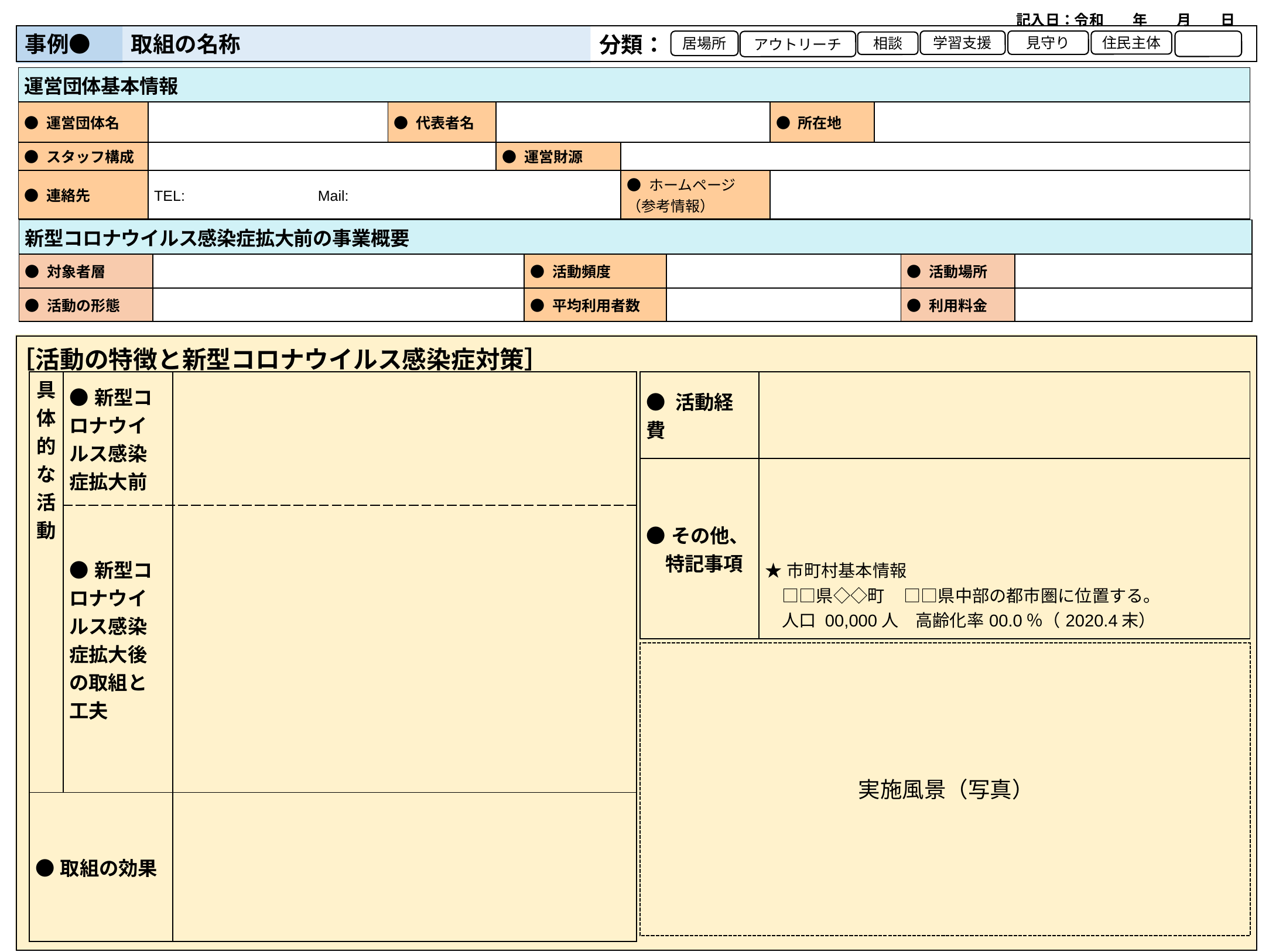

記入日：令和　　年　　月　　日
事例●
取組の名称

分類：
学習支援
見守り
居場所

住民主体
アウトリーチ
相談
| 運営団体基本情報 |  |  |  |  |  |  |
| --- | --- | --- | --- | --- | --- | --- |
| ● 運営団体名 |  | ● 代表者名 |  |  | ● 所在地 |  |
| ● スタッフ構成 |  |  | ● 運営財源 |  |  |  |
| ● 連絡先 | TEL: 　　　　　　　　Mail: |  |  | ● ホームページ（参考情報） |  |  |
| 新型コロナウイルス感染症拡大前の事業概要 |  |  |  |  |  |
| --- | --- | --- | --- | --- | --- |
| ● 対象者層 |  | ● 活動頻度 |  | ● 活動場所 |  |
| ● 活動の形態 |  | ● 平均利用者数 |  | ● 利用料金 |  |

［活動の特徴と新型コロナウイルス感染症対策］
| 具体的な活動 | ●新型コロナウイルス感染症拡大前 |  |
| --- | --- | --- |
|  | ●新型コロナウイルス感染症拡大後の取組と工夫 |  |
| ●取組の効果 |  |  |
| ● 活動経費 |  |
| --- | --- |
| ●その他、 　特記事項 | ★市町村基本情報 　□□県◇◇町 □□県中部の都市圏に位置する。 　人口 00,000人　高齢化率00.0％（2020.4末） |

実施風景（写真）